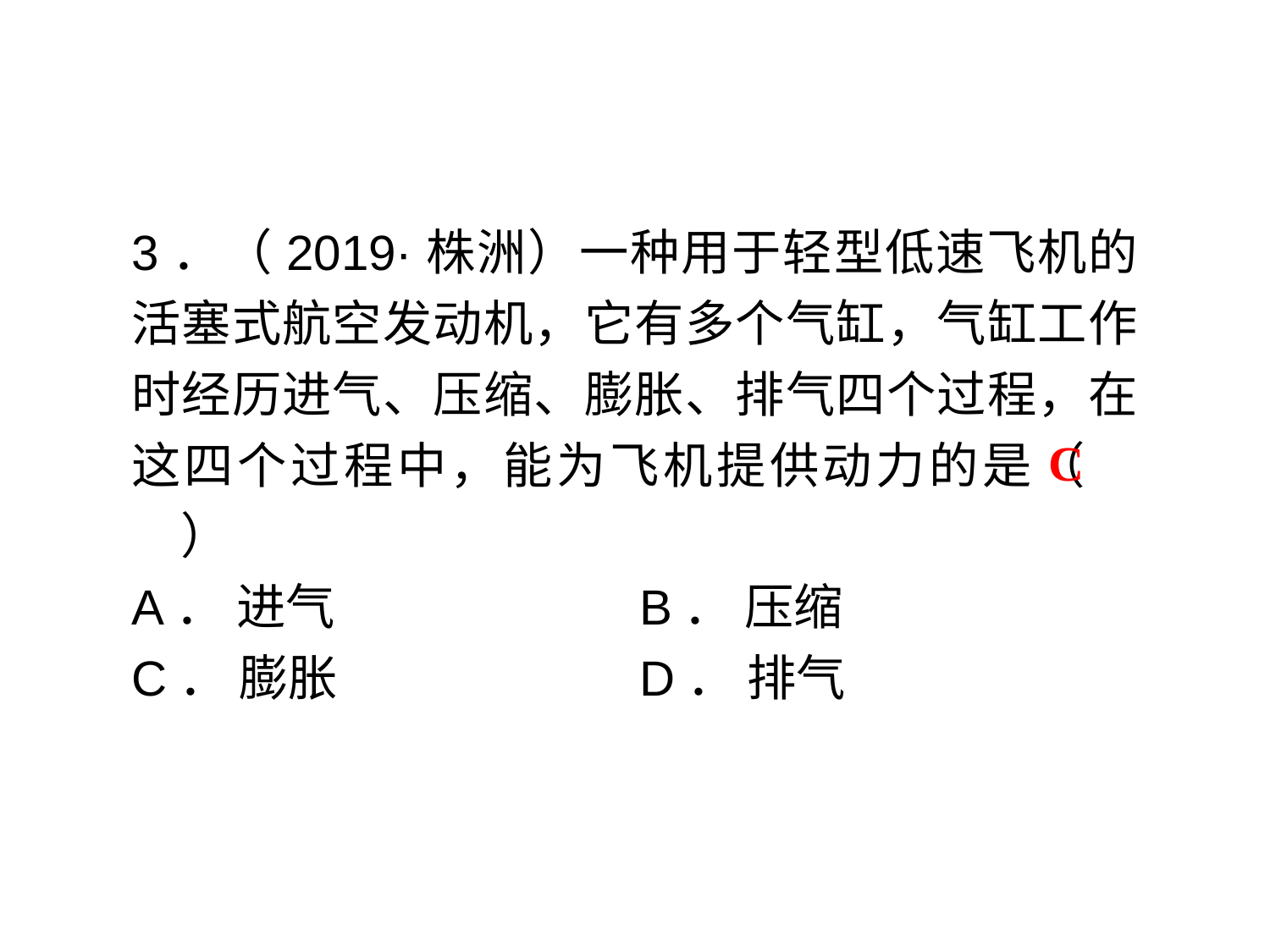

3．（2019·株洲）一种用于轻型低速飞机的活塞式航空发动机，它有多个气缸，气缸工作时经历进气、压缩、膨胀、排气四个过程，在这四个过程中，能为飞机提供动力的是（　　）
A． 进气			B． 压缩
C． 膨胀			D． 排气
C